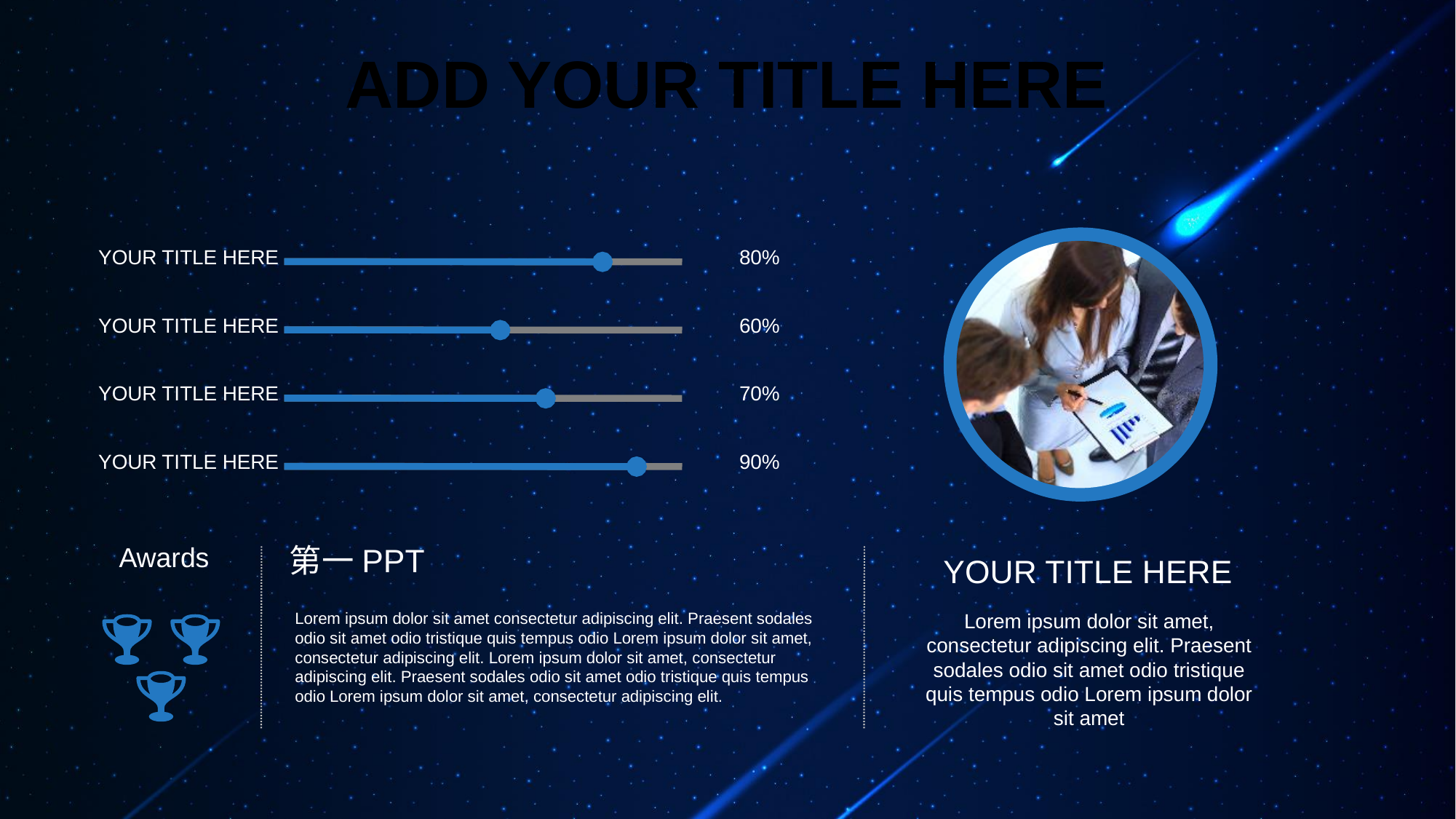

ADD YOUR TITLE HERE

YOUR TITLE HERE
80%
YOUR TITLE HERE
60%
YOUR TITLE HERE
70%
YOUR TITLE HERE
90%
Awards

第一PPT
Lorem ipsum dolor sit amet consectetur adipiscing elit. Praesent sodales odio sit amet odio tristique quis tempus odio Lorem ipsum dolor sit amet, consectetur adipiscing elit. Lorem ipsum dolor sit amet, consectetur adipiscing elit. Praesent sodales odio sit amet odio tristique quis tempus odio Lorem ipsum dolor sit amet, consectetur adipiscing elit.
YOUR TITLE HERE
Lorem ipsum dolor sit amet, consectetur adipiscing elit. Praesent sodales odio sit amet odio tristique quis tempus odio Lorem ipsum dolor sit amet